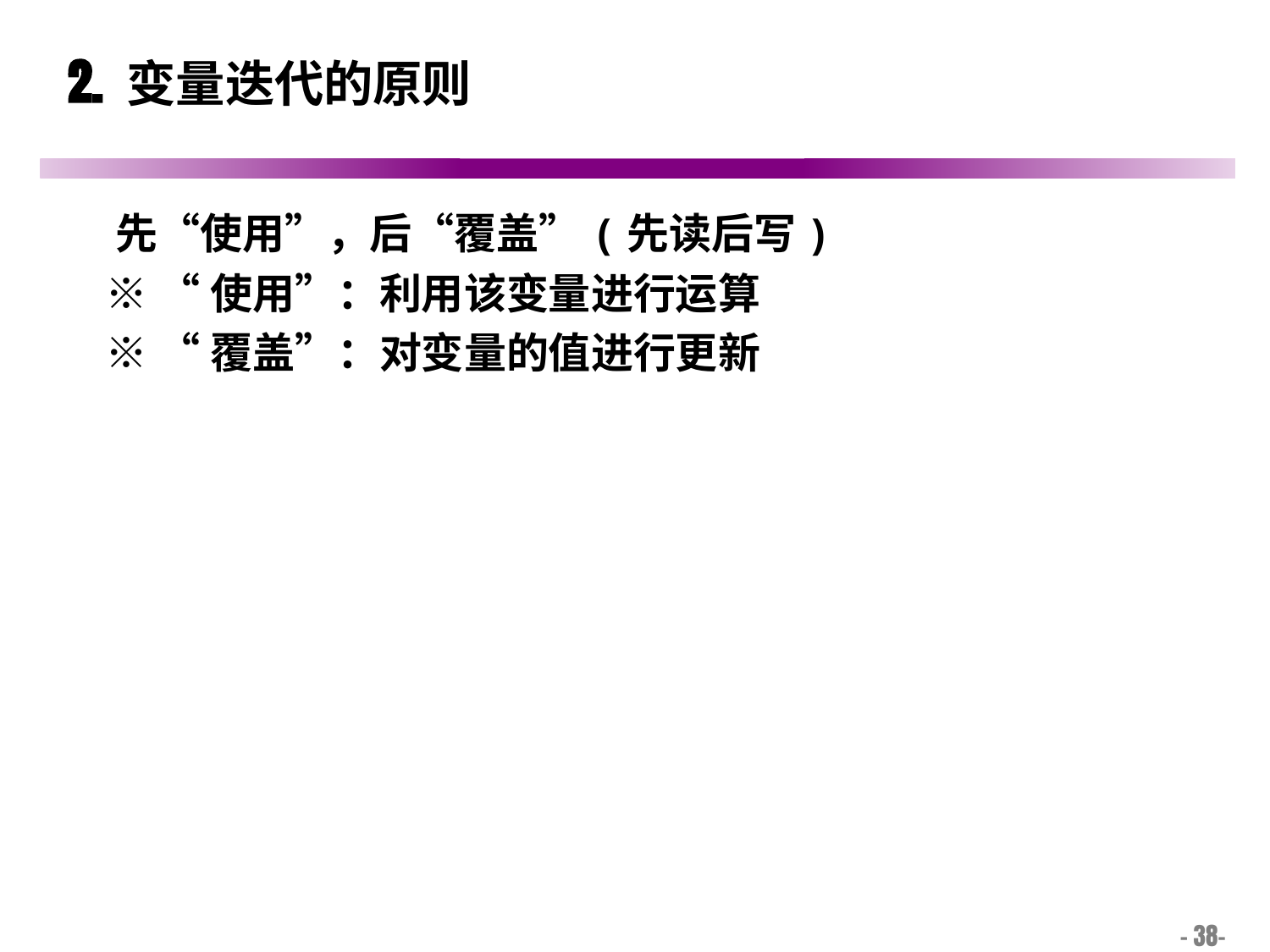

# 2. 变量迭代的原则
    先“使用”，后“覆盖”(先读后写)
    ※ “使用”：利用该变量进行运算
    ※ “覆盖”：对变量的值进行更新
 - 38-